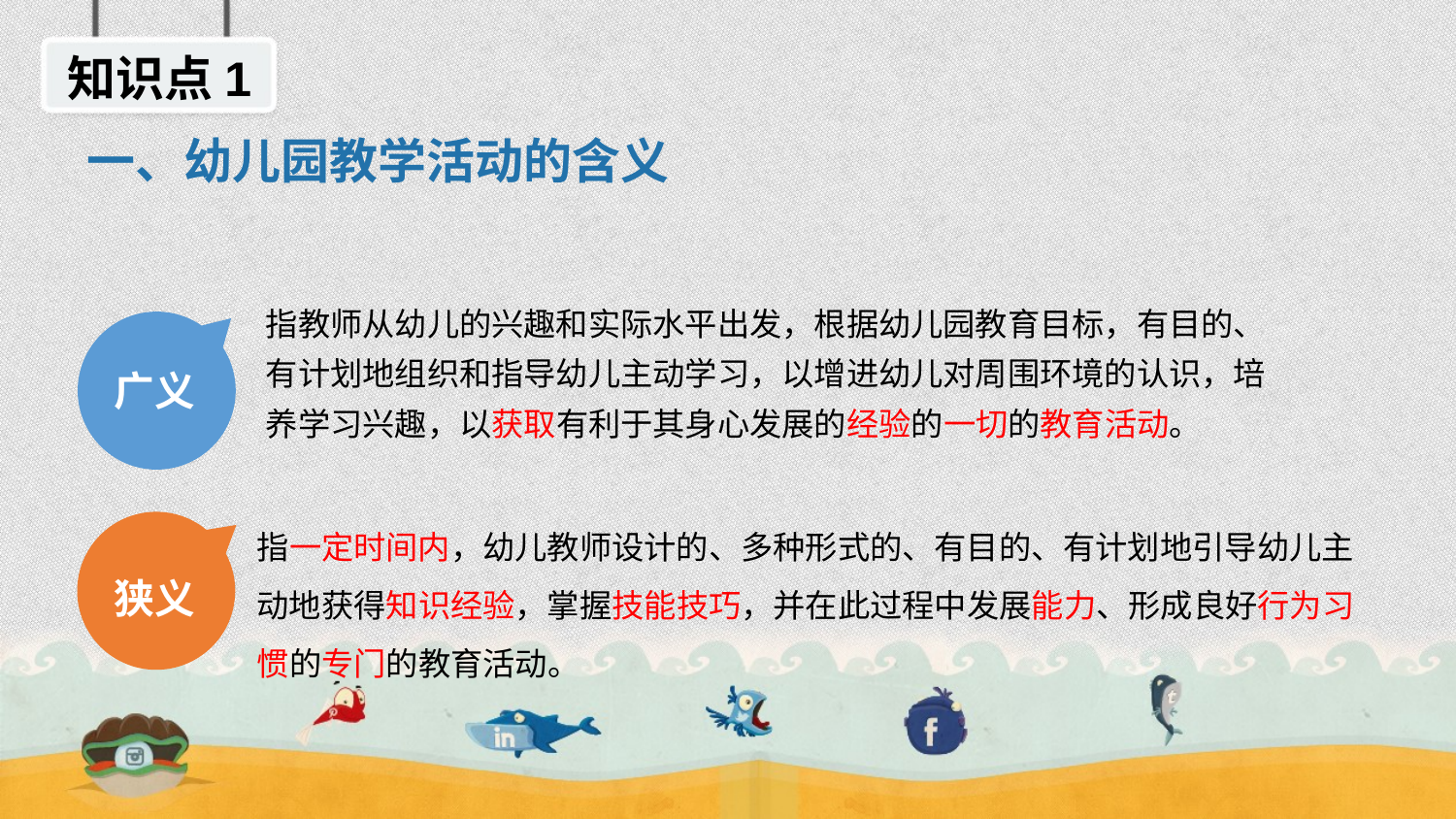

知识点1
一、幼儿园教学活动的含义
指教师从幼儿的兴趣和实际水平出发，根据幼儿园教育目标，有目的、有计划地组织和指导幼儿主动学习，以增进幼儿对周围环境的认识，培养学习兴趣，以获取有利于其身心发展的经验的一切的教育活动。

广义

指一定时间内，幼儿教师设计的、多种形式的、有目的、有计划地引导幼儿主动地获得知识经验，掌握技能技巧，并在此过程中发展能力、形成良好行为习惯的专门的教育活动。
狭义